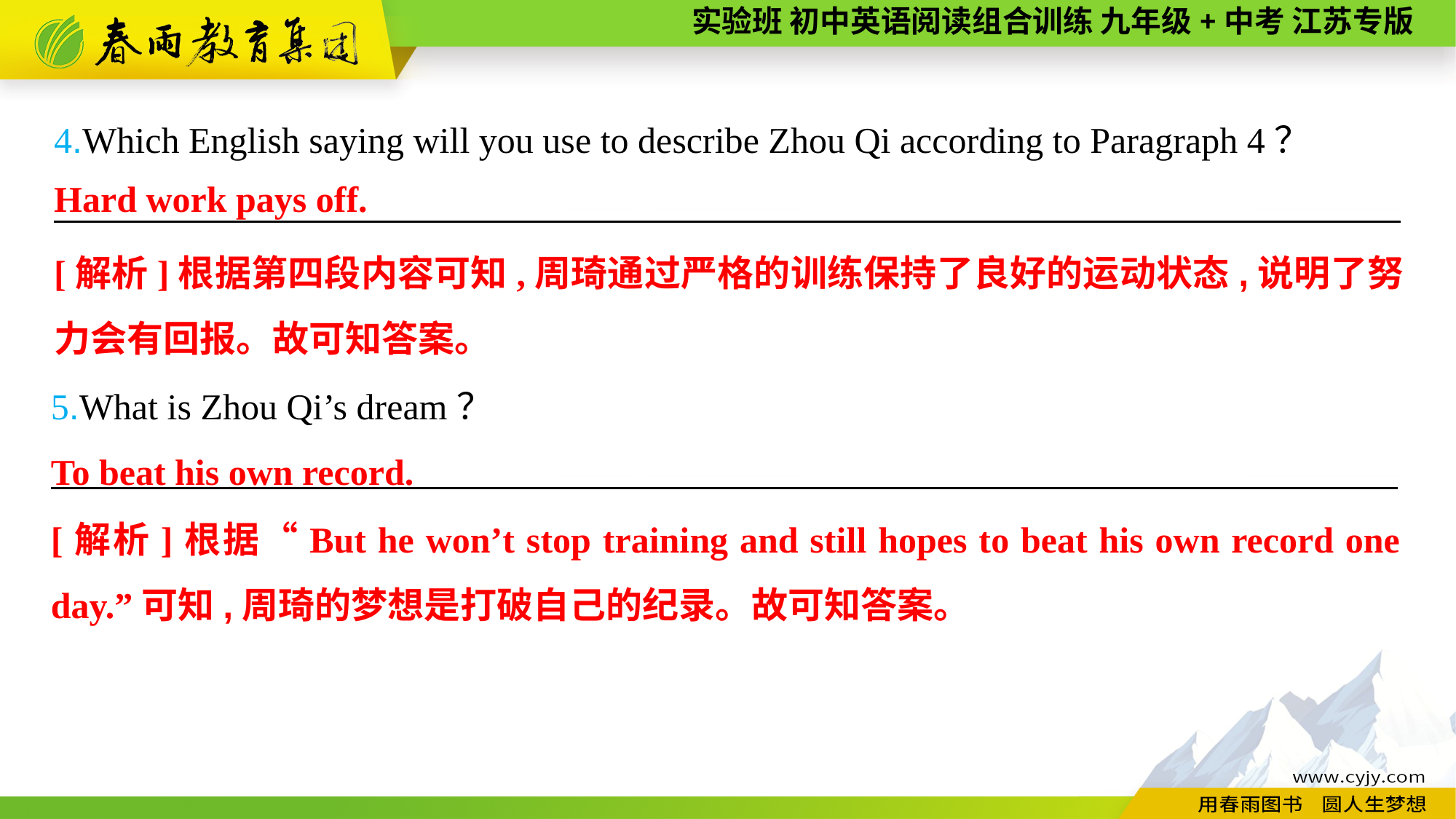

4.Which English saying will you use to describe Zhou Qi according to Paragraph 4？
————————                        ——  ————                                                  ————
Hard work pays off.
[解析]根据第四段内容可知,周琦通过严格的训练保持了良好的运动状态,说明了努力会有回报。故可知答案。
5.What is Zhou Qi’s dream？
————————                        ——  ————                                                  ————
To beat his own record.
[解析]根据“But he won’t stop training and still hopes to beat his own record one day.”可知,周琦的梦想是打破自己的纪录。故可知答案。